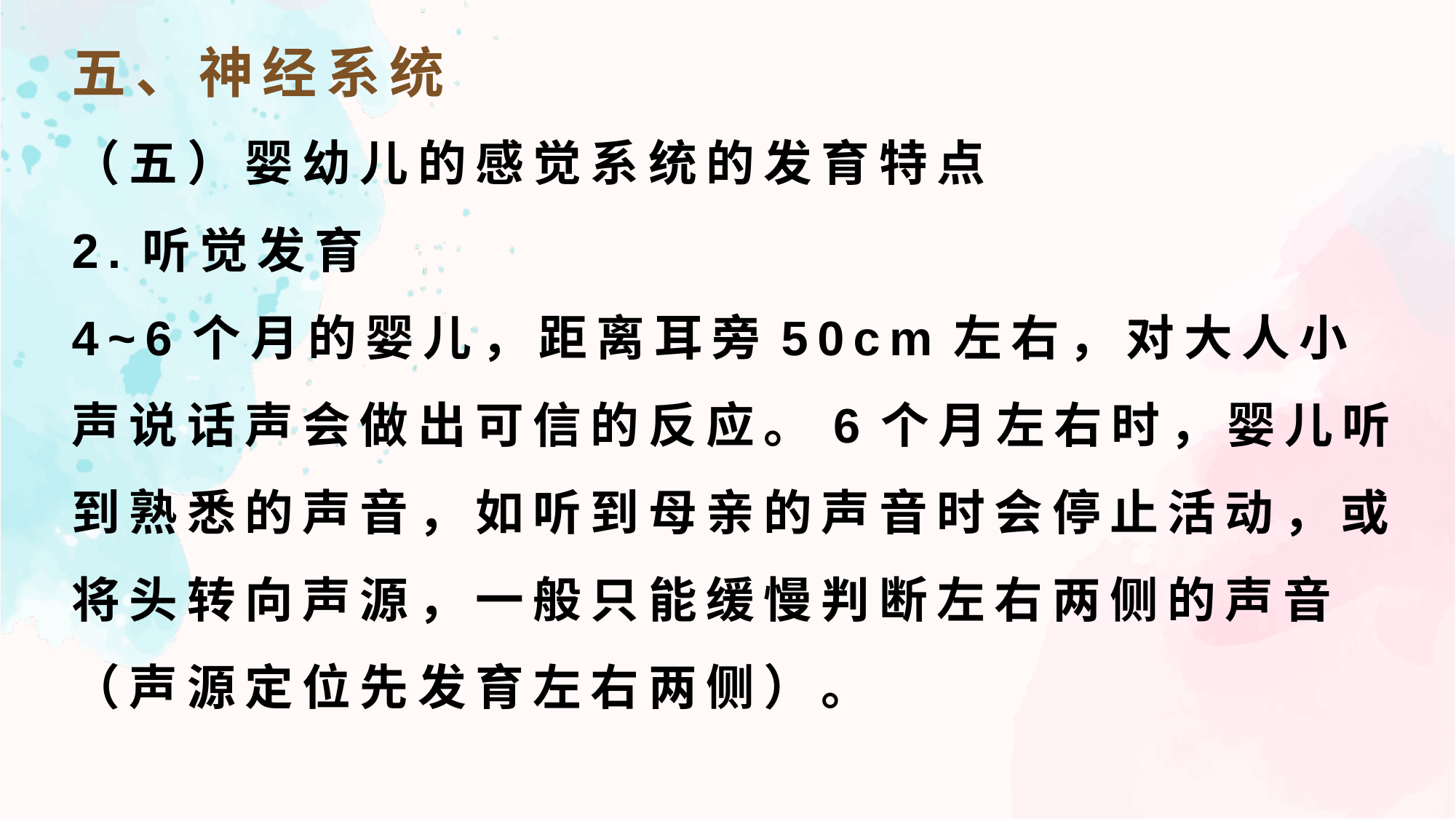

五、神经系统
（五）婴幼儿的感觉系统的发育特点
2.听觉发育
4~6个月的婴儿，距离耳旁50cm左右，对大人小声说话声会做出可信的反应。6个月左右时，婴儿听到熟悉的声音，如听到母亲的声音时会停止活动，或将头转向声源，一般只能缓慢判断左右两侧的声音（声源定位先发育左右两侧）。